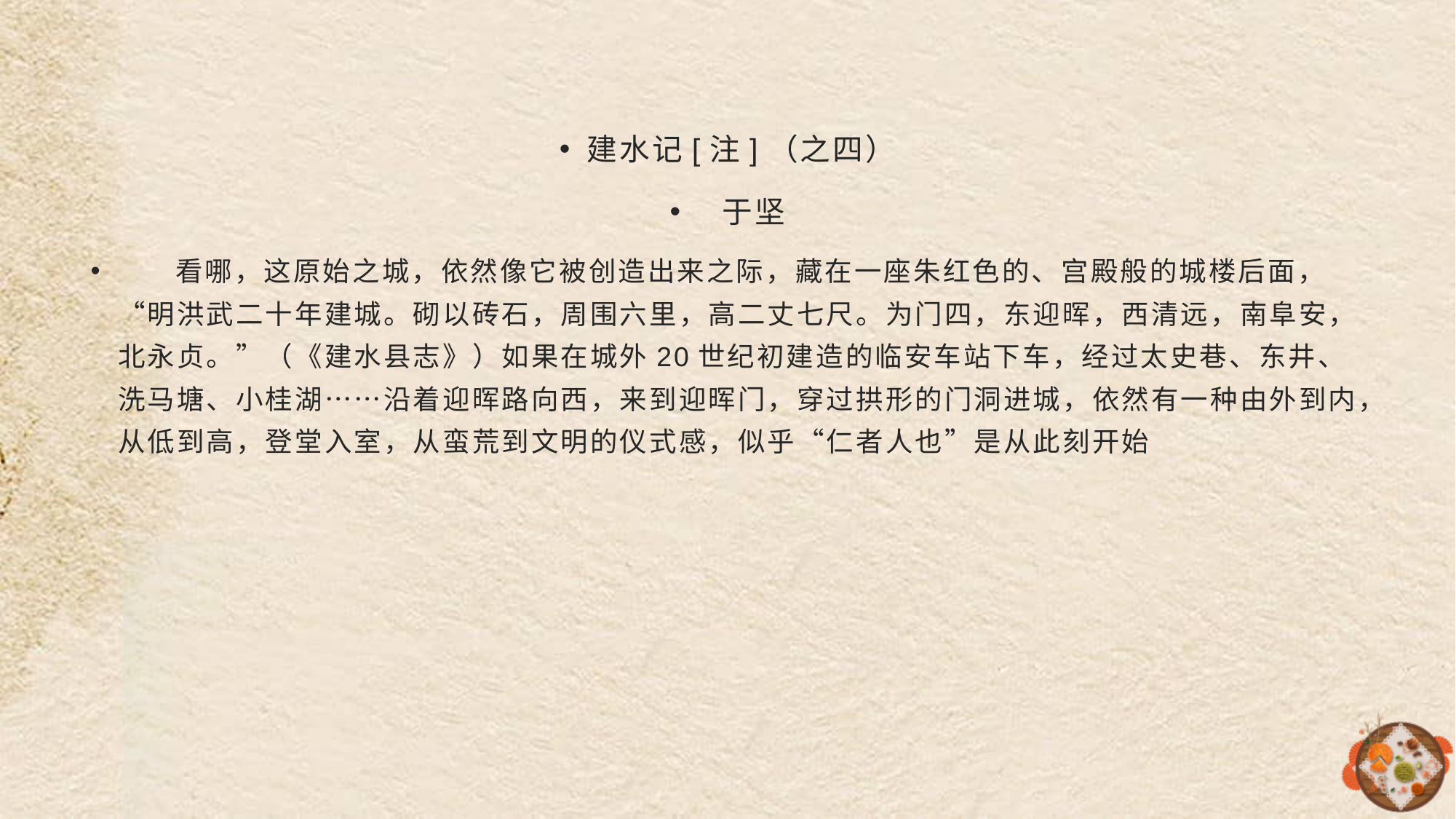

#
建水记[注]（之四）
  于坚
      看哪，这原始之城，依然像它被创造出来之际，藏在一座朱红色的、宫殿般的城楼后面，“明洪武二十年建城。砌以砖石，周围六里，高二丈七尺。为门四，东迎晖，西清远，南阜安，北永贞。”（《建水县志》）如果在城外20世纪初建造的临安车站下车，经过太史巷、东井、洗马塘、小桂湖……沿着迎晖路向西，来到迎晖门，穿过拱形的门洞进城，依然有一种由外到内，从低到高，登堂入室，从蛮荒到文明的仪式感，似乎“仁者人也”是从此刻开始